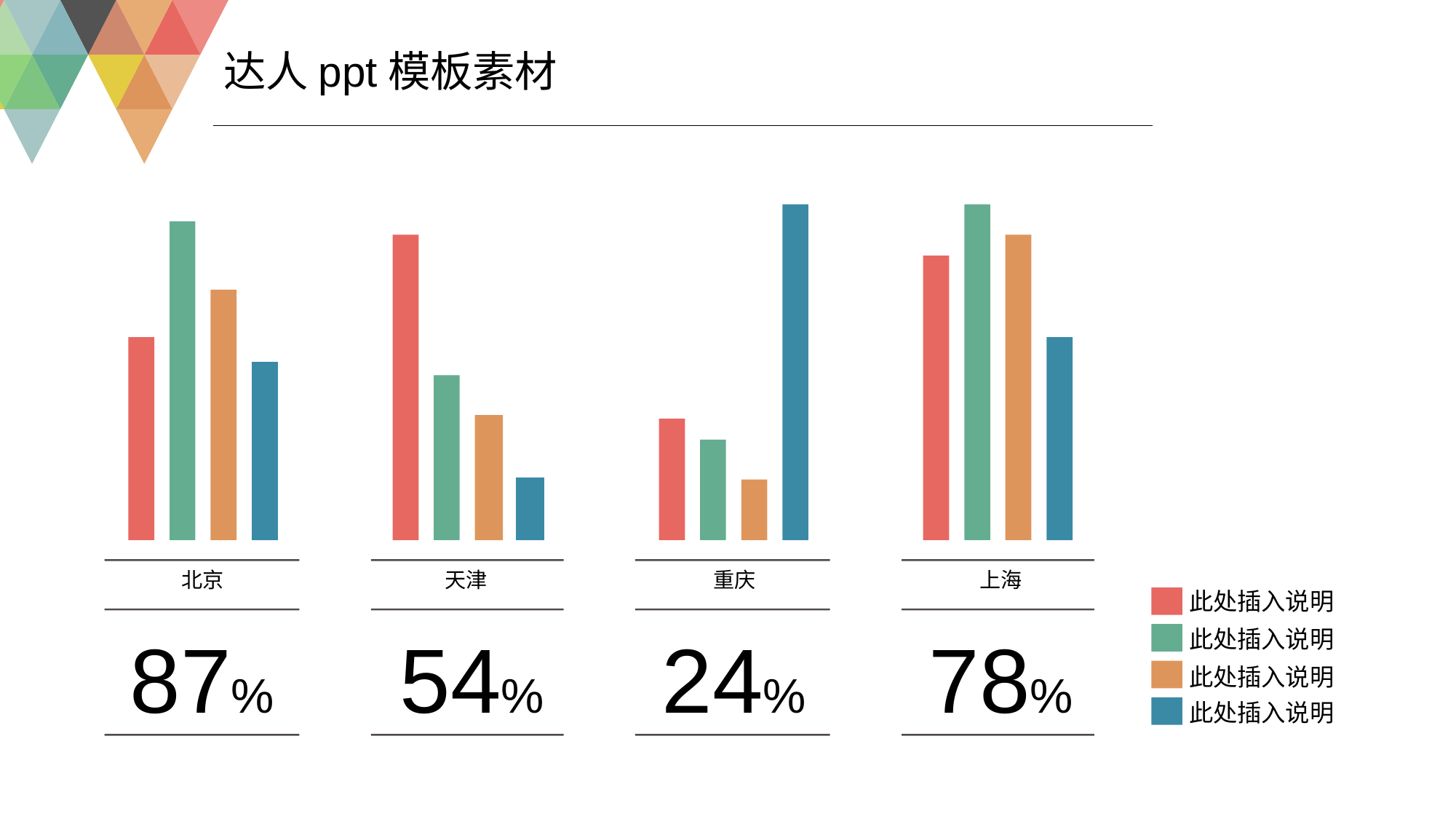

达人ppt模板素材

北京
天津
重庆
上海

87%
54%
24%
78%

此处插入说明

此处插入说明

此处插入说明

此处插入说明